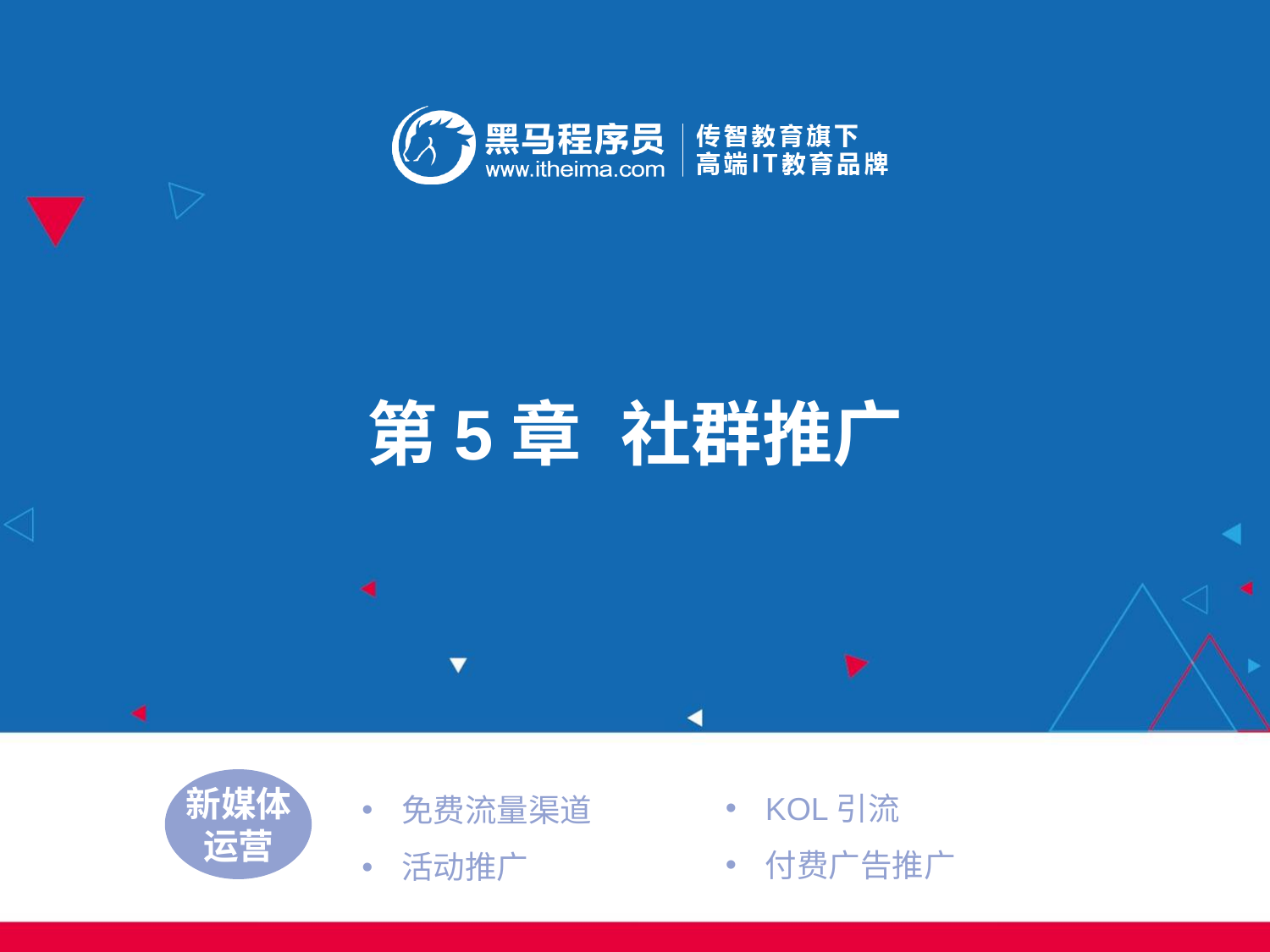

第5章	社群推广
KOL引流
付费广告推广
免费流量渠道
活动推广

新媒体
运营